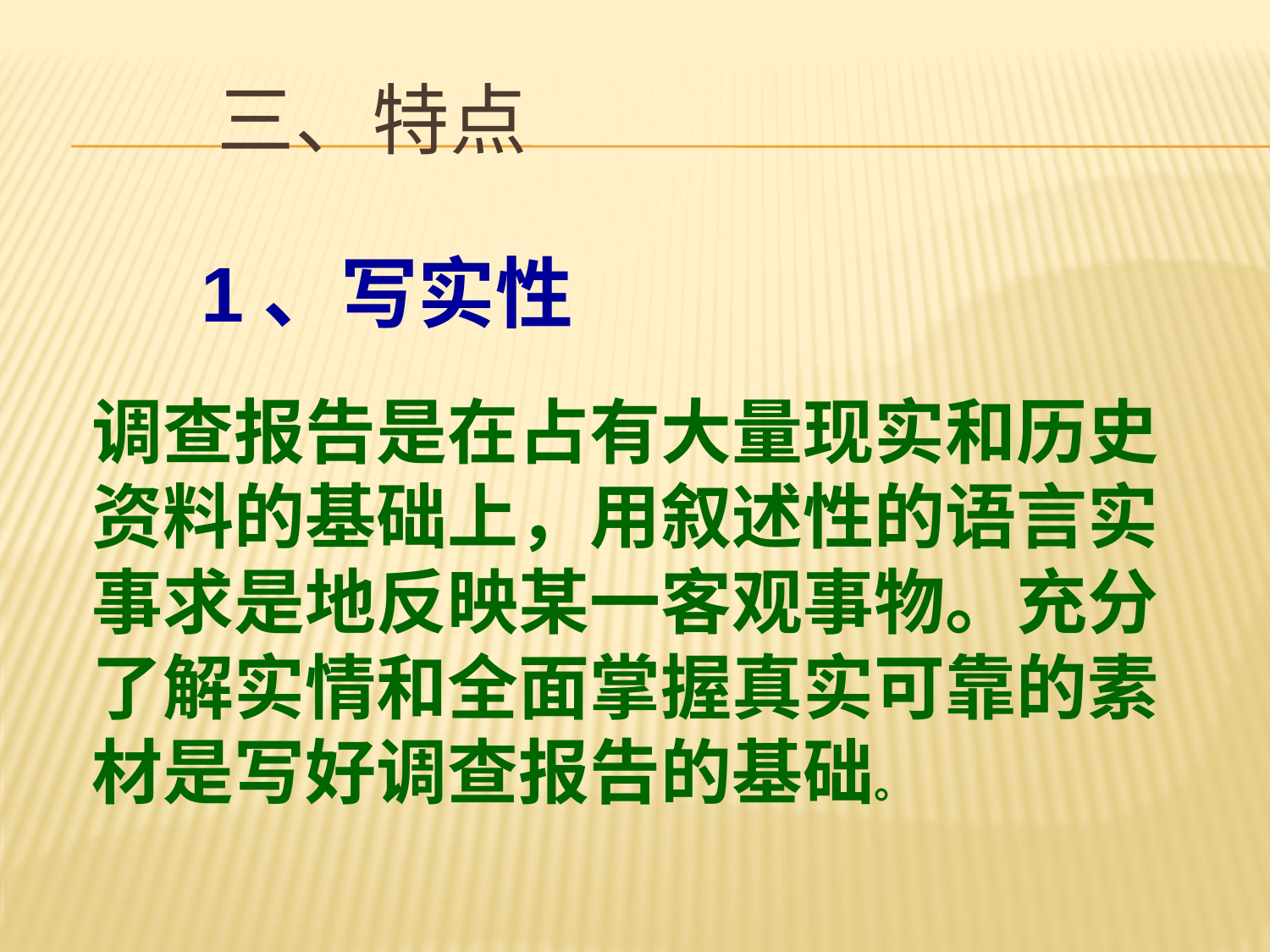

# 三、特点
1、写实性

调查报告是在占有大量现实和历史资料的基础上，用叙述性的语言实事求是地反映某一客观事物。充分了解实情和全面掌握真实可靠的素材是写好调查报告的基础。